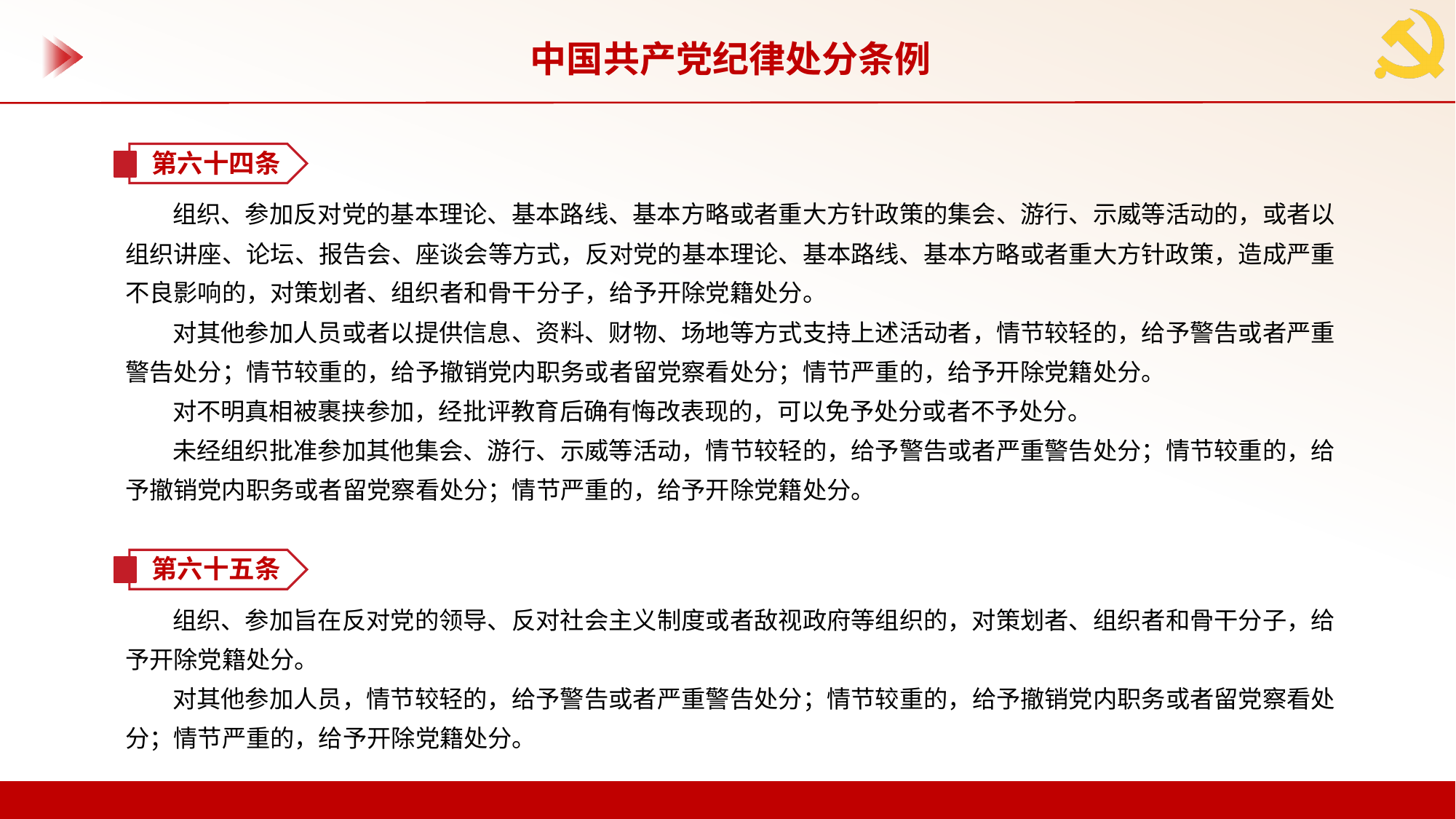

中国共产党纪律处分条例
第六十四条

组织、参加反对党的基本理论、基本路线、基本方略或者重大方针政策的集会、游行、示威等活动的，或者以组织讲座、论坛、报告会、座谈会等方式，反对党的基本理论、基本路线、基本方略或者重大方针政策，造成严重不良影响的，对策划者、组织者和骨干分子，给予开除党籍处分。
对其他参加人员或者以提供信息、资料、财物、场地等方式支持上述活动者，情节较轻的，给予警告或者严重警告处分；情节较重的，给予撤销党内职务或者留党察看处分；情节严重的，给予开除党籍处分。
对不明真相被裹挟参加，经批评教育后确有悔改表现的，可以免予处分或者不予处分。
未经组织批准参加其他集会、游行、示威等活动，情节较轻的，给予警告或者严重警告处分；情节较重的，给予撤销党内职务或者留党察看处分；情节严重的，给予开除党籍处分。
第六十五条

组织、参加旨在反对党的领导、反对社会主义制度或者敌视政府等组织的，对策划者、组织者和骨干分子，给予开除党籍处分。
对其他参加人员，情节较轻的，给予警告或者严重警告处分；情节较重的，给予撤销党内职务或者留党察看处分；情节严重的，给予开除党籍处分。